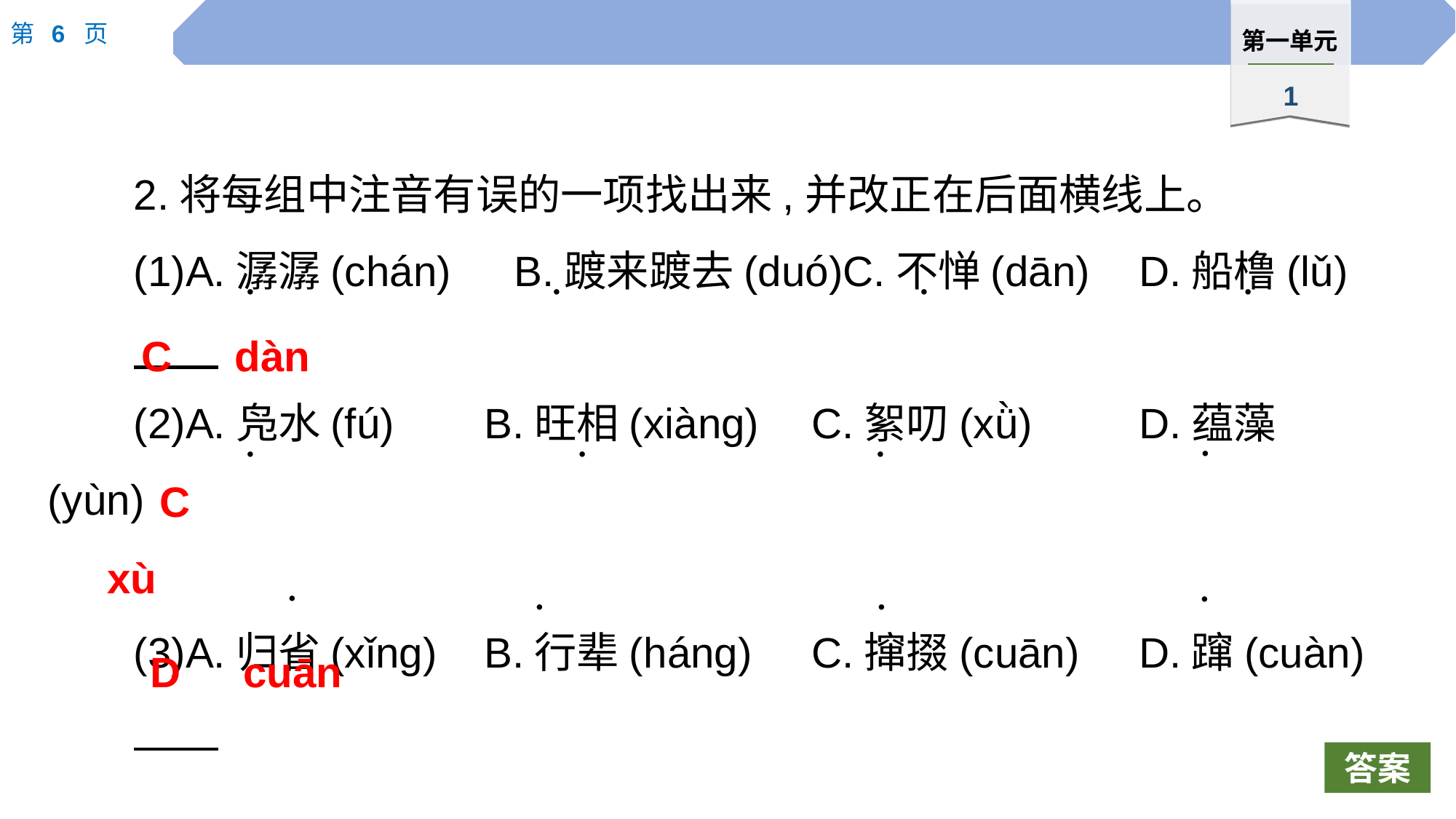

2.将每组中注音有误的一项找出来,并改正在后面横线上。
(1)A.潺潺(chán)　B.踱来踱去(duó)C.不惮(dān)	D.船橹(lǔ)

(2)A.凫水(fú)	B.旺相(xiàng)	C.絮叨(xǜ)  	D.蕴藻(yùn)

(3)A.归省(xǐng)	B.行辈(háng)	C.撺掇(cuān)	D.蹿(cuàn)

·
·
·
·
C　dàn
·
·
·
·
　C　xù
·
·
·
·
D　cuān
答案